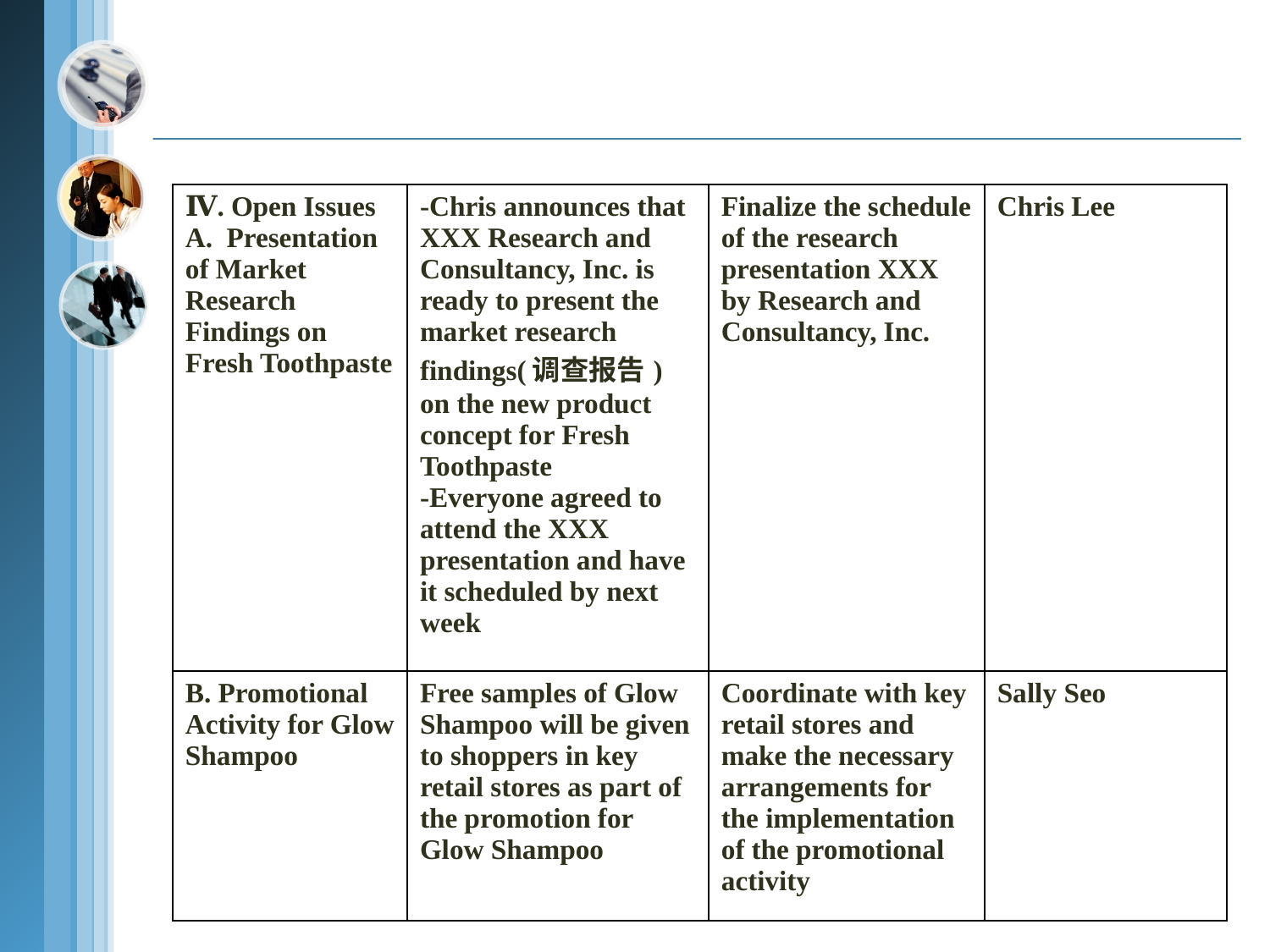

| Ⅳ. Open Issues A. Presentation of Market Research Findings on Fresh Toothpaste | -Chris announces that XXX Research and Consultancy, Inc. is ready to present the market research findings(调查报告) on the new product concept for Fresh Toothpaste -Everyone agreed to attend the XXX presentation and have it scheduled by next week | Finalize the schedule of the research presentation XXX by Research and Consultancy, Inc. | Chris Lee |
| --- | --- | --- | --- |
| B. Promotional Activity for Glow Shampoo | Free samples of Glow Shampoo will be given to shoppers in key retail stores as part of the promotion for Glow Shampoo | Coordinate with key retail stores and make the necessary arrangements for the implementation of the promotional activity | Sally Seo |